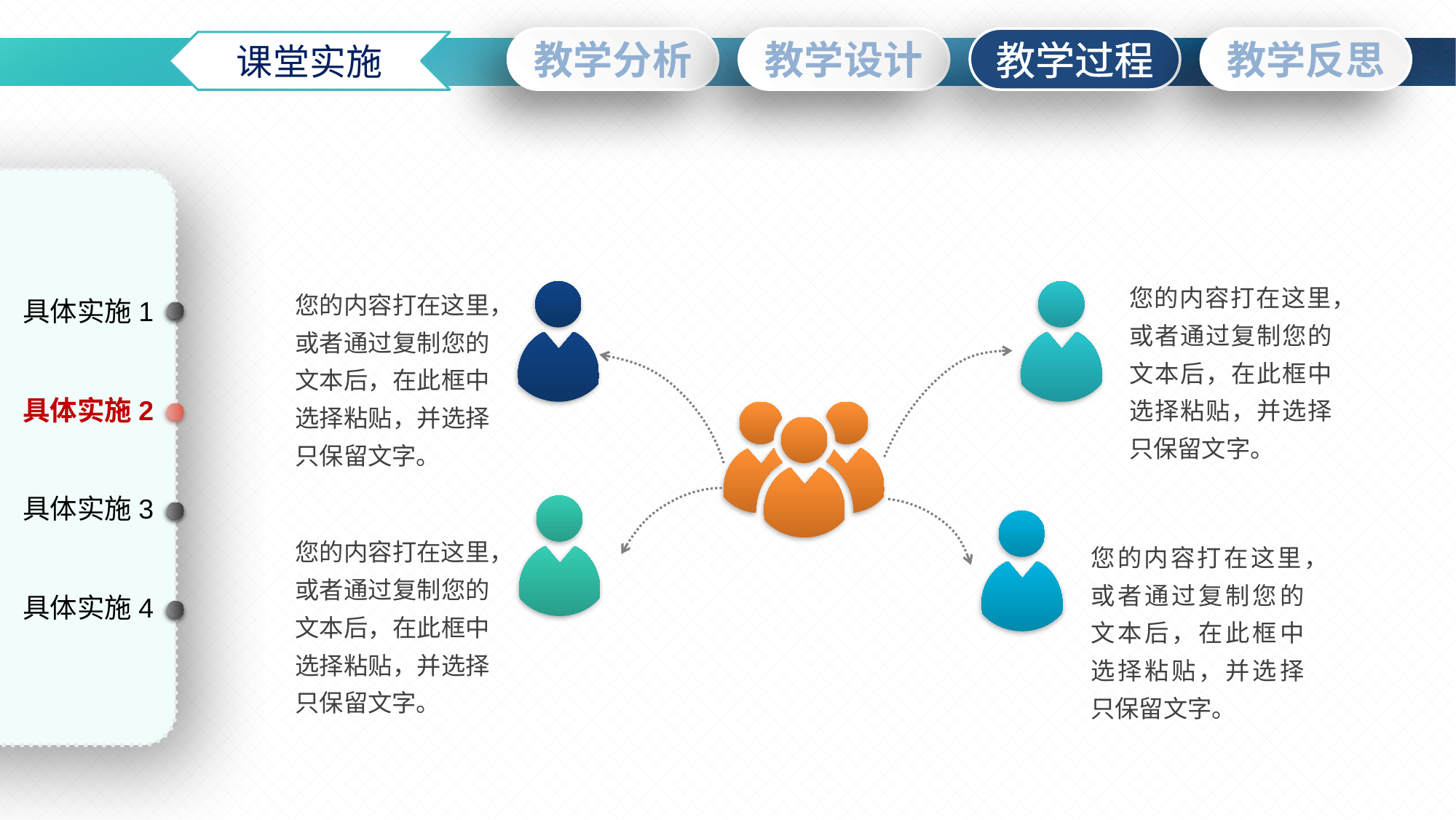

课堂实施

您的内容打在这里，或者通过复制您的文本后，在此框中选择粘贴，并选择只保留文字。
您的内容打在这里，或者通过复制您的文本后，在此框中选择粘贴，并选择只保留文字。

具体实施1

具体实施2

具体实施3

您的内容打在这里，或者通过复制您的文本后，在此框中选择粘贴，并选择只保留文字。
您的内容打在这里，或者通过复制您的文本后，在此框中选择粘贴，并选择只保留文字。
具体实施4